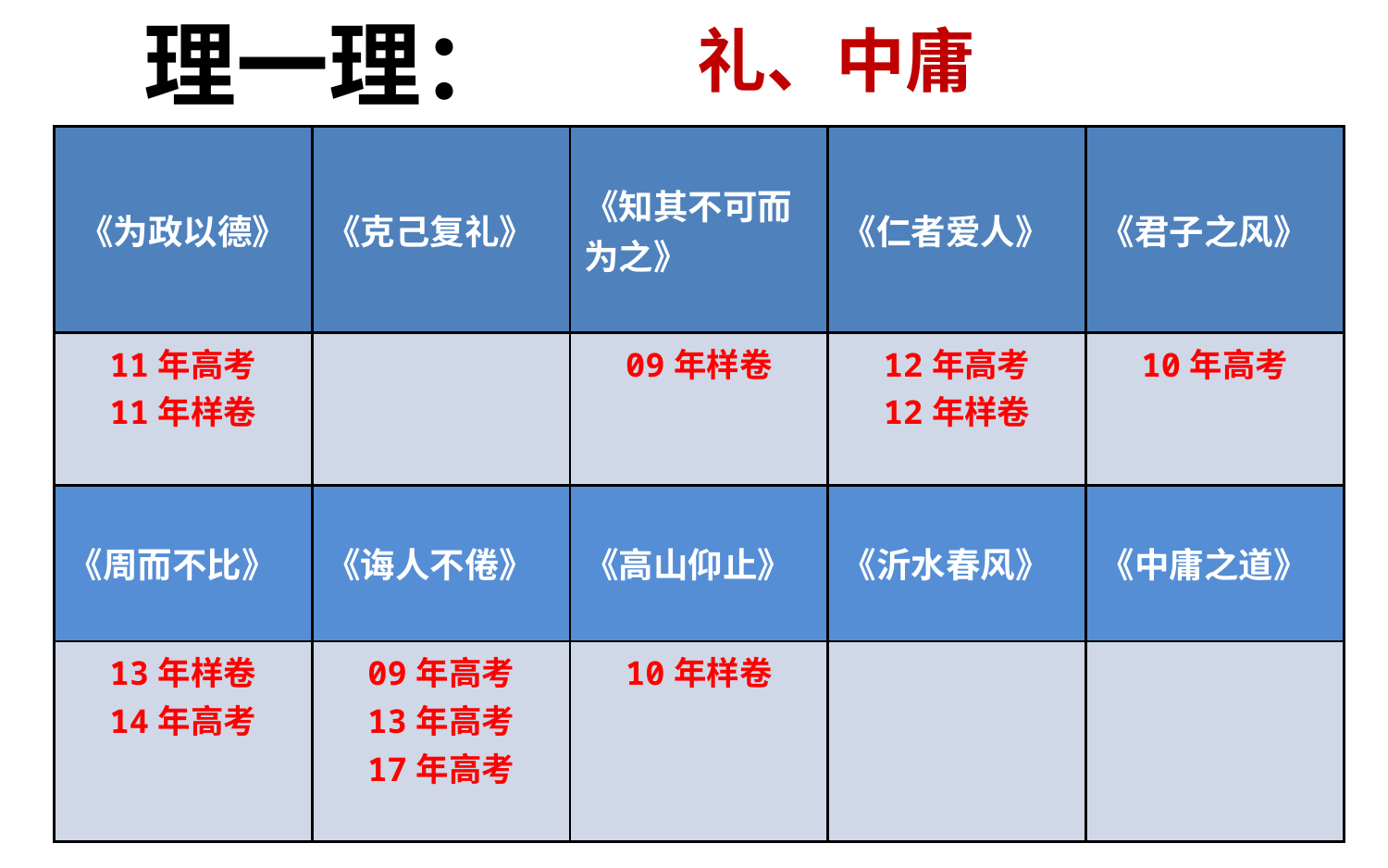

理一理：
礼、中庸
| 《为政以德》 | 《克己复礼》 | 《知其不可而为之》 | 《仁者爱人》 | 《君子之风》 |
| --- | --- | --- | --- | --- |
| 11年高考 11年样卷 |  | 09年样卷 | 12年高考 12年样卷 | 10年高考 |
| 《周而不比》 | 《诲人不倦》 | 《高山仰止》 | 《沂水春风》 | 《中庸之道》 |
| 13年样卷 14年高考 | 09年高考 13年高考 17年高考 | 10年样卷 |  |  |